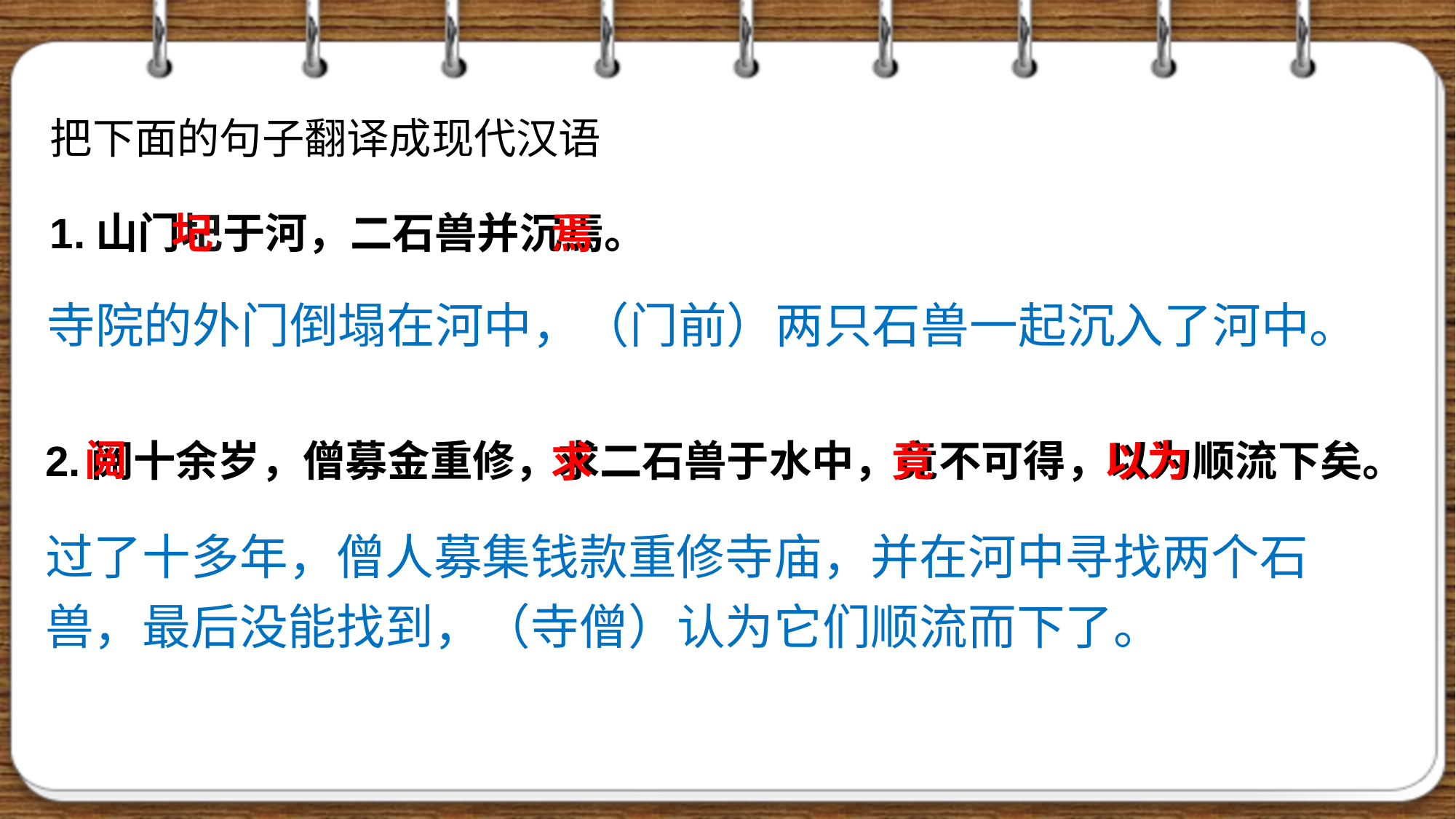

把下面的句子翻译成现代汉语
1.山门圮于河，二石兽并沉焉。
圮
焉
寺院的外门倒塌在河中，（门前）两只石兽一起沉入了河中。
阅
2.阅十余岁，僧募金重修，求二石兽于水中，竟不可得，以为顺流下矣。
竟
以为
求
过了十多年，僧人募集钱款重修寺庙，并在河中寻找两个石兽，最后没能找到，（寺僧）认为它们顺流而下了。